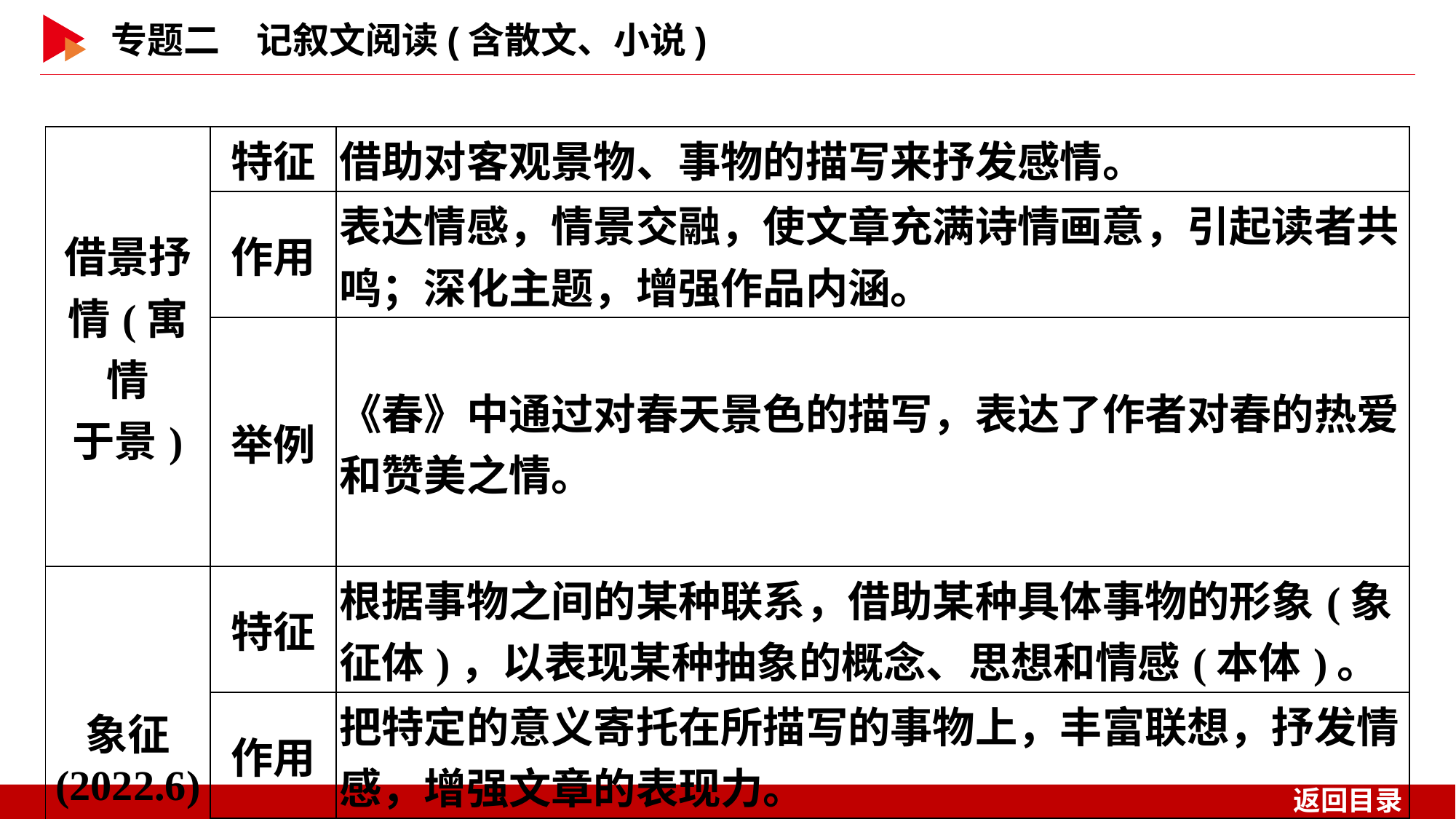

| 借景抒 情(寓情 于景) | 特征 | 借助对客观景物、事物的描写来抒发感情。 |
| --- | --- | --- |
|  | 作用 | 表达情感，情景交融，使文章充满诗情画意，引起读者共鸣；深化主题，增强作品内涵。 |
|  | 举例 | 《春》中通过对春天景色的描写，表达了作者对春的热爱和赞美之情。 |
| 象征 (2022.6) | 特征 | 根据事物之间的某种联系，借助某种具体事物的形象(象征体)，以表现某种抽象的概念、思想和情感(本体)。 |
|  | 作用 | 把特定的意义寄托在所描写的事物上，丰富联想，抒发情感，增强文章的表现力。 |
|  | 举例 | 《海燕》中，“海燕”象征着坚强无畏、英勇善战的无产阶级革命先驱者。 |